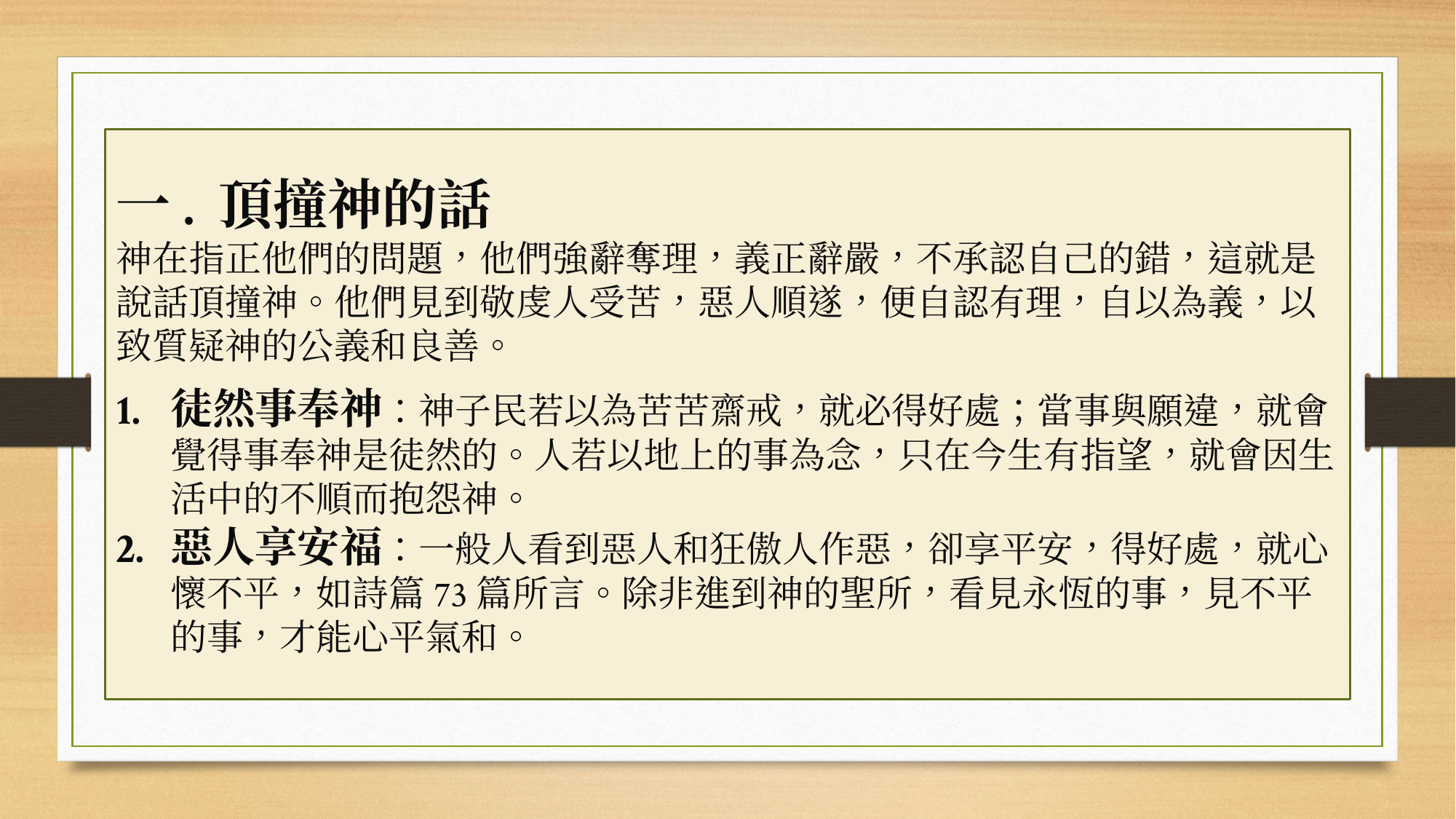

一. 頂撞神的話
神在指正他們的問題，他們強辭奪理，義正辭嚴，不承認自己的錯，這就是說話頂撞神。他們見到敬虔人受苦，惡人順遂，便自認有理，自以為義，以致質疑神的公義和良善。

徒然事奉神：神子民若以為苦苦齋戒，就必得好處；當事與願違，就會覺得事奉神是徒然的。人若以地上的事為念，只在今生有指望，就會因生活中的不順而抱怨神。
惡人享安福：一般人看到惡人和狂傲人作惡，卻享平安，得好處，就心懷不平，如詩篇73篇所言。除非進到神的聖所，看見永恆的事，見不平的事，才能心平氣和。